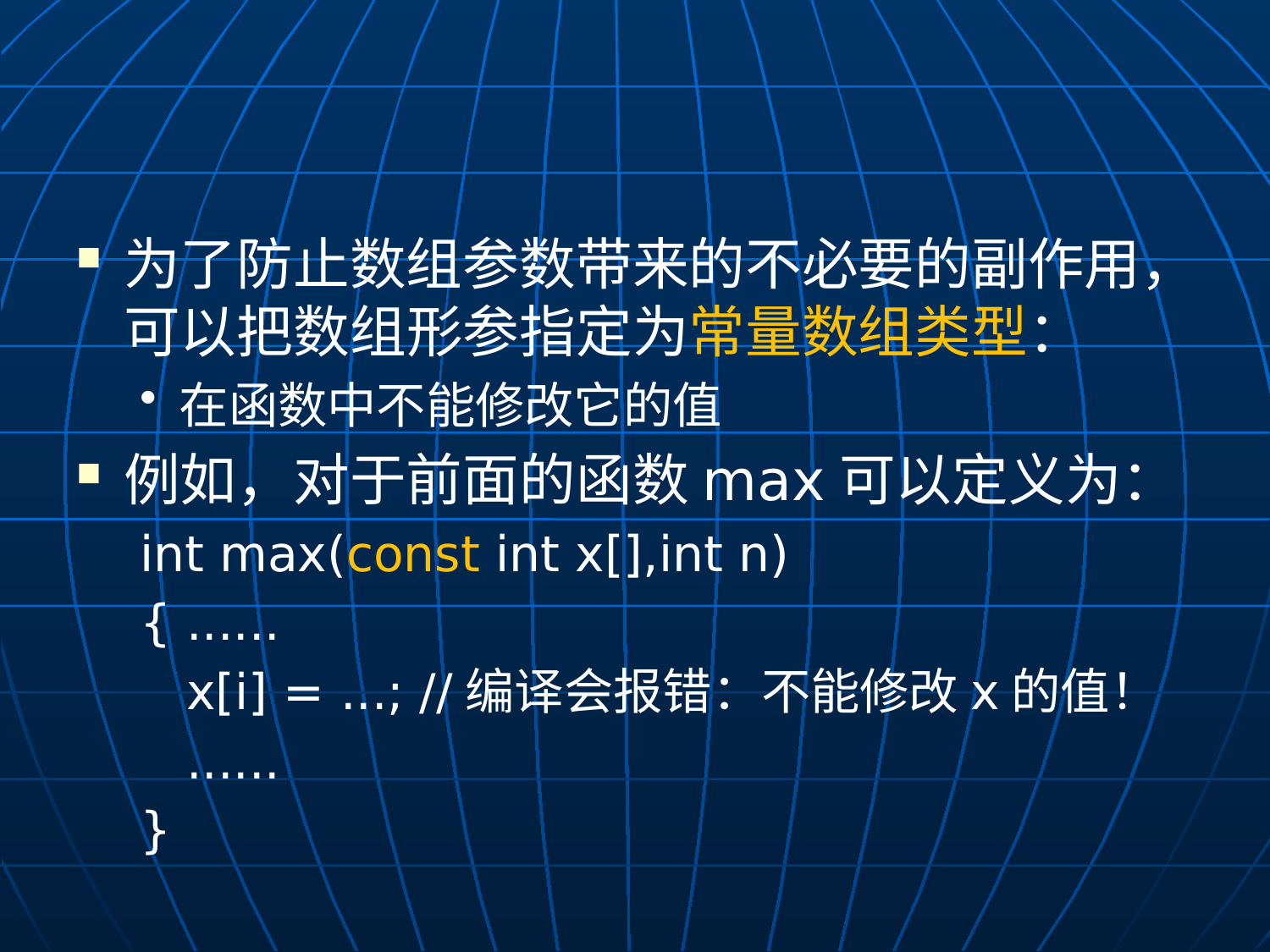

#
为了防止数组参数带来的不必要的副作用，可以把数组形参指定为常量数组类型：
在函数中不能修改它的值
例如，对于前面的函数max可以定义为：
int max(const int x[],int n)
{ ......
   x[i] = ...; //编译会报错：不能修改x的值！
   ......
}